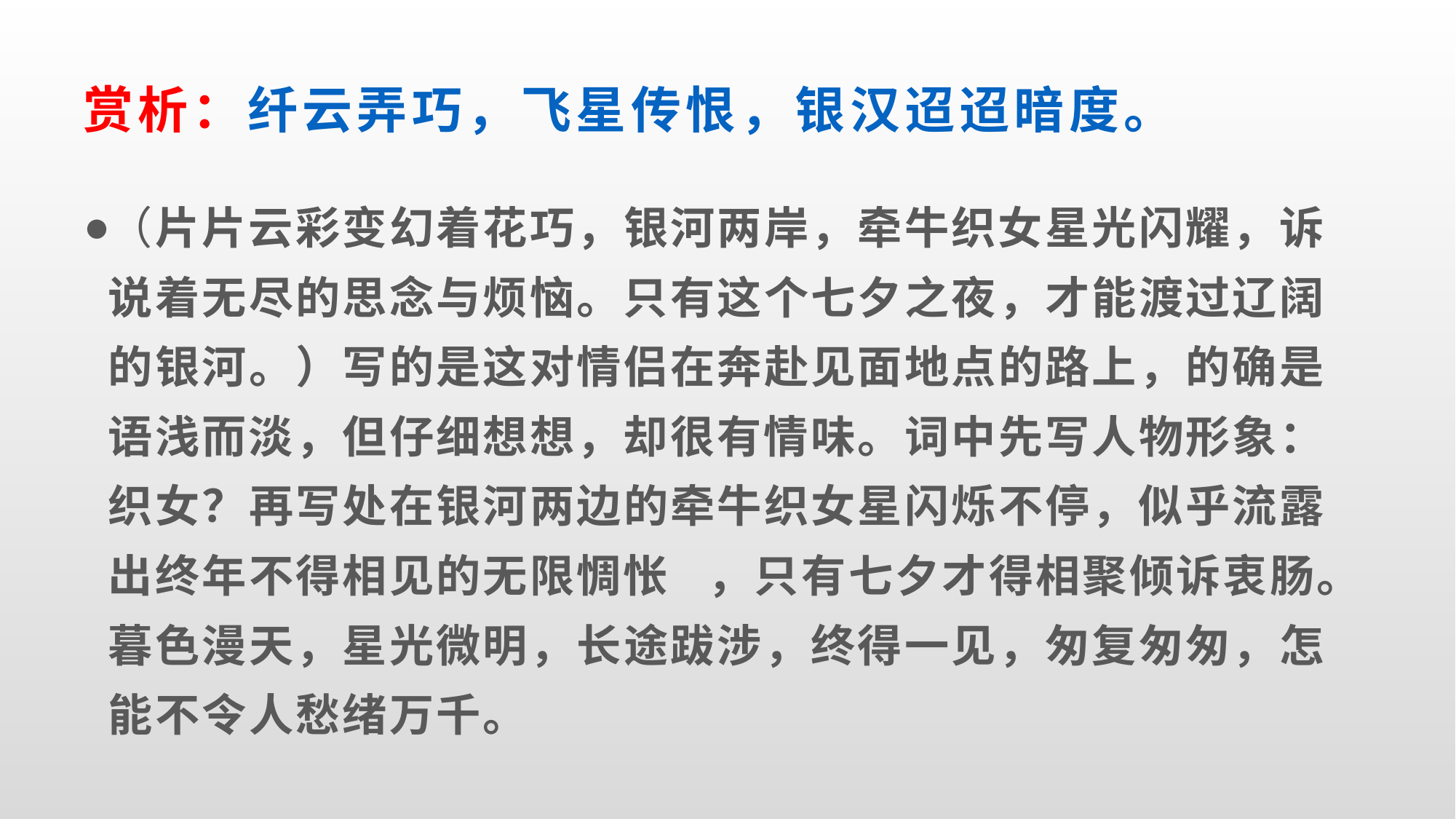

# 赏析：纤云弄巧，飞星传恨，银汉迢迢暗度。
（片片云彩变幻着花巧，银河两岸，牵牛织女星光闪耀，诉说着无尽的思念与烦恼。只有这个七夕之夜，才能渡过辽阔的银河。）写的是这对情侣在奔赴见面地点的路上，的确是语浅而淡，但仔细想想，却很有情味。词中先写人物形象：织女？再写处在银河两边的牵牛织女星闪烁不停，似乎流露出终年不得相见的无限惆怅   ，只有七夕才得相聚倾诉衷肠。暮色漫天，星光微明，长途跋涉，终得一见，匆复匆匆，怎能不令人愁绪万千。